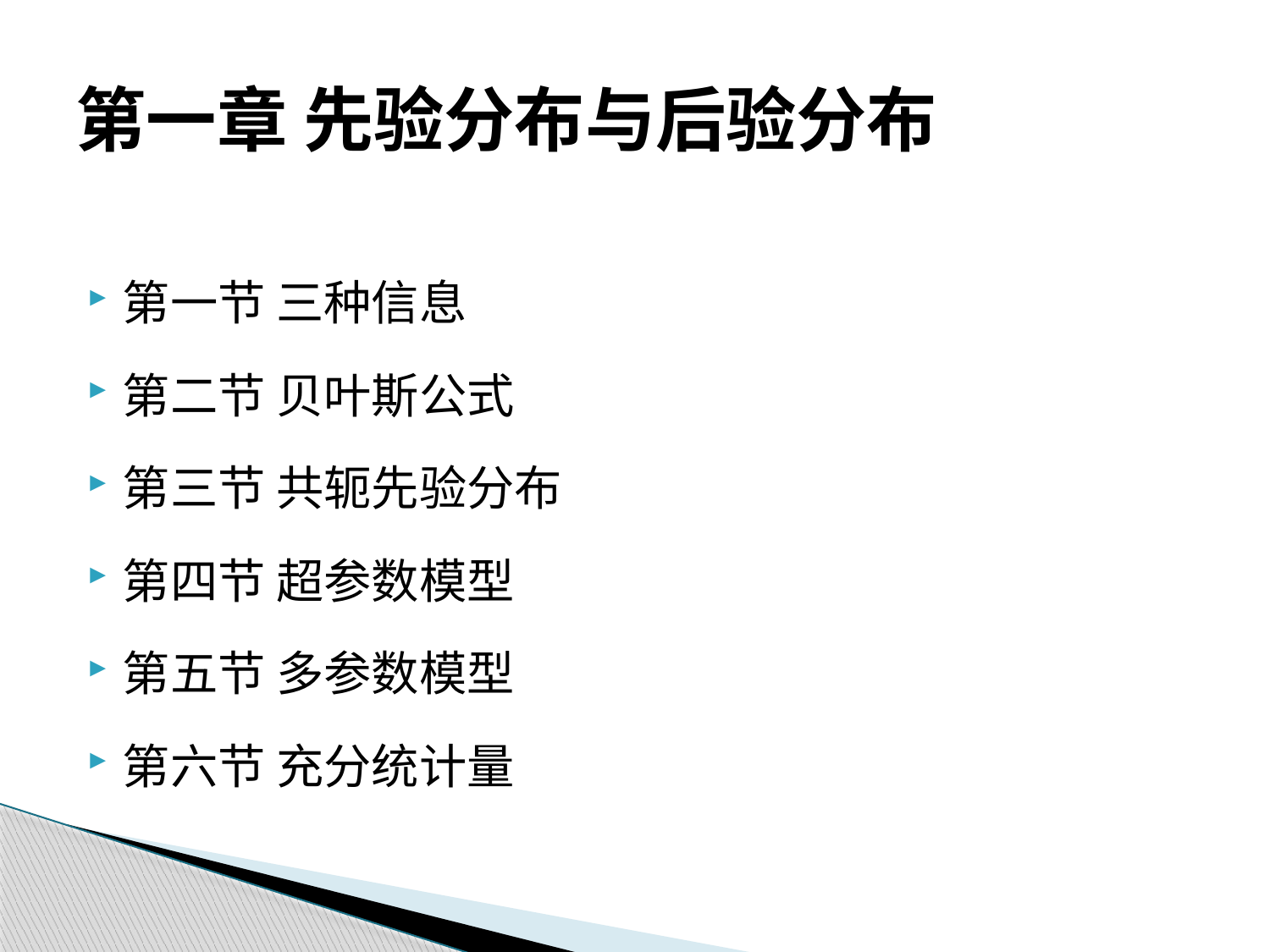

# 第一章 先验分布与后验分布
第一节 三种信息
第二节 贝叶斯公式
第三节 共轭先验分布
第四节 超参数模型
第五节 多参数模型
第六节 充分统计量